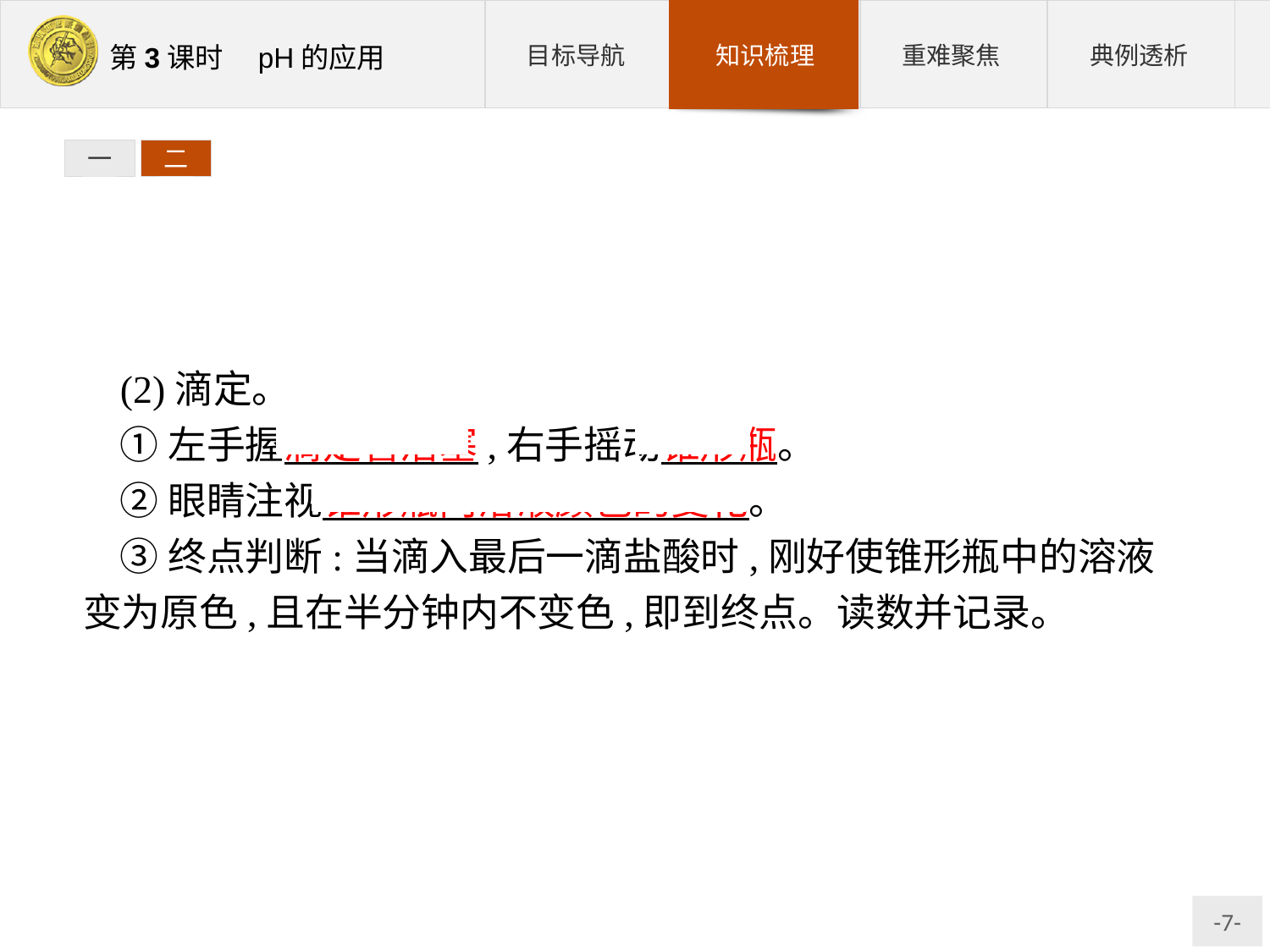

一
二
(2)滴定。
①左手握滴定管活塞,右手摇动锥形瓶。
②眼睛注视锥形瓶内溶液颜色的变化。
③终点判断:当滴入最后一滴盐酸时,刚好使锥形瓶中的溶液变为原色,且在半分钟内不变色,即到终点。读数并记录。